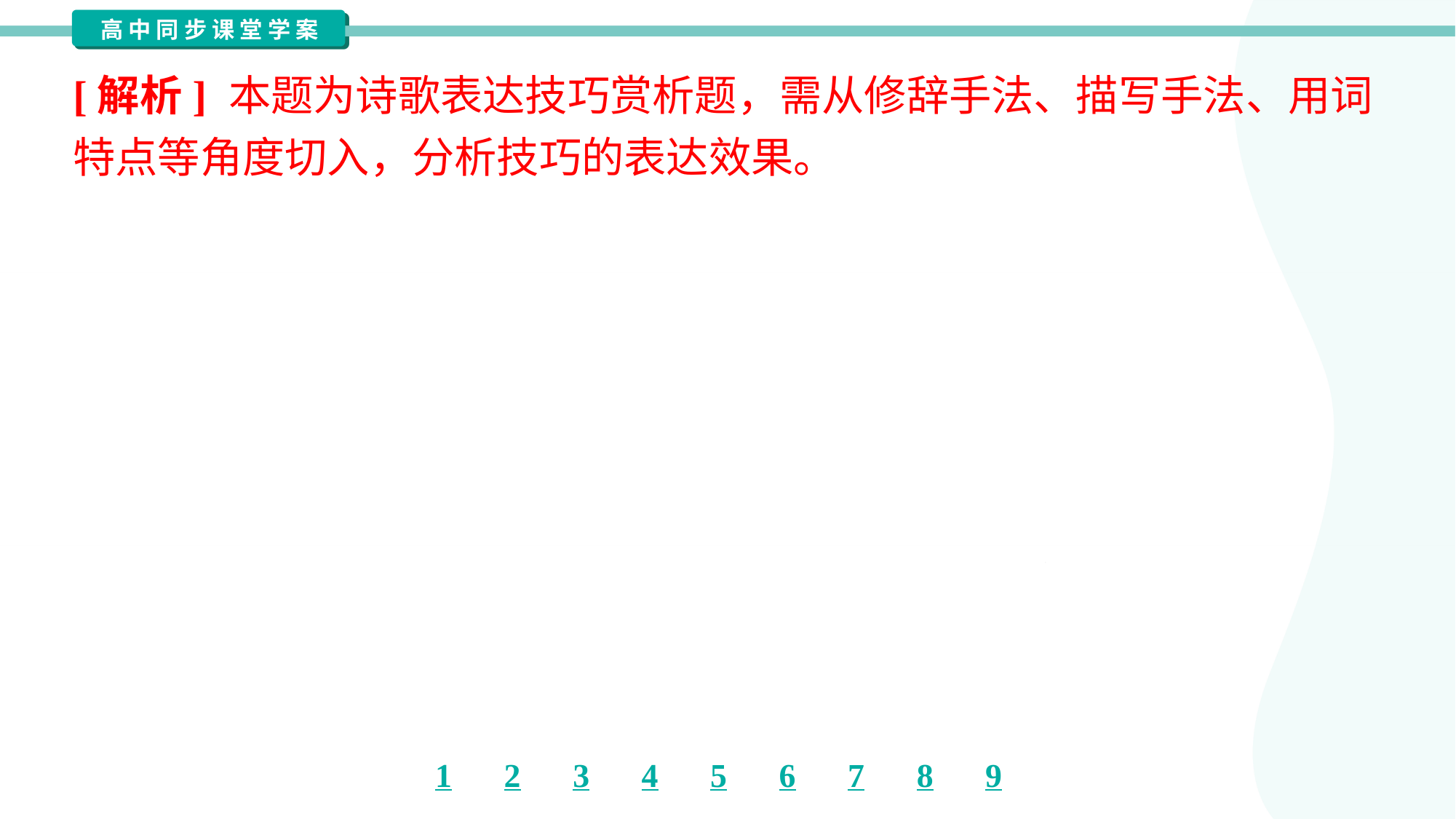

[解析] 本题为诗歌表达技巧赏析题，需从修辞手法、描写手法、用词
特点等角度切入，分析技巧的表达效果。